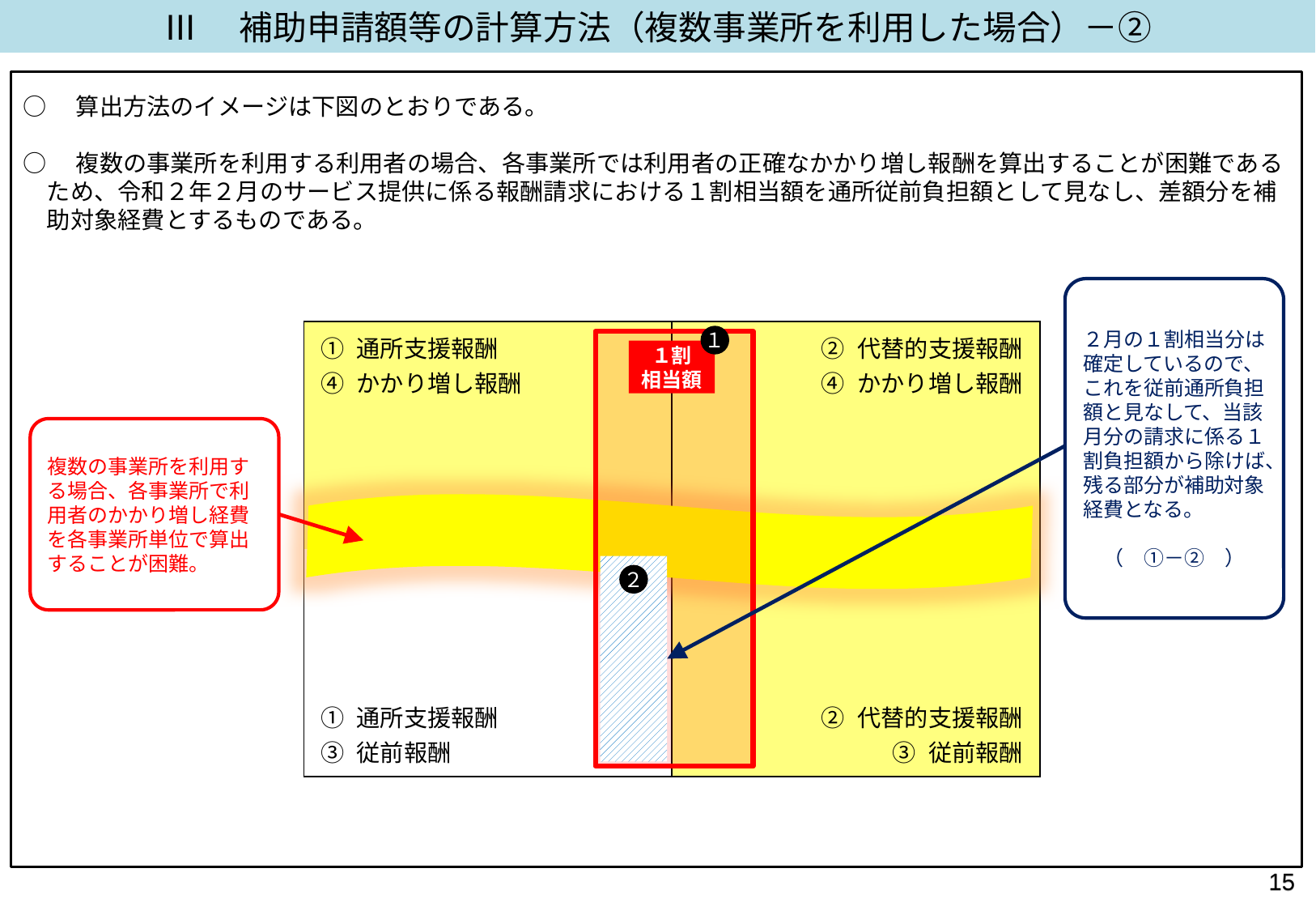

Ⅲ　補助申請額等の計算方法（複数事業所を利用した場合）－②

○　算出方法のイメージは下図のとおりである。

○　複数の事業所を利用する利用者の場合、各事業所では利用者の正確なかかり増し報酬を算出することが困難であるため、令和２年２月のサービス提供に係る報酬請求における１割相当額を通所従前負担額として見なし、差額分を補助対象経費とするものである。

２月の１割相当分は確定しているので、これを従前通所負担額と見なして、当該月分の請求に係る１割負担額から除けば、残る部分が補助対象経費となる。

（　①－②　）
| ① 通所支援報酬 ④ かかり増し報酬 | ② 代替的支援報酬 ④ かかり増し報酬 |
| --- | --- |
| ① 通所支援報酬 ③ 従前報酬 | ② 代替的支援報酬 ③ 従前報酬 |
１

１割
相当額
複数の事業所を利用する場合、各事業所で利用者のかかり増し経費を各事業所単位で算出することが困難。

２
15
15